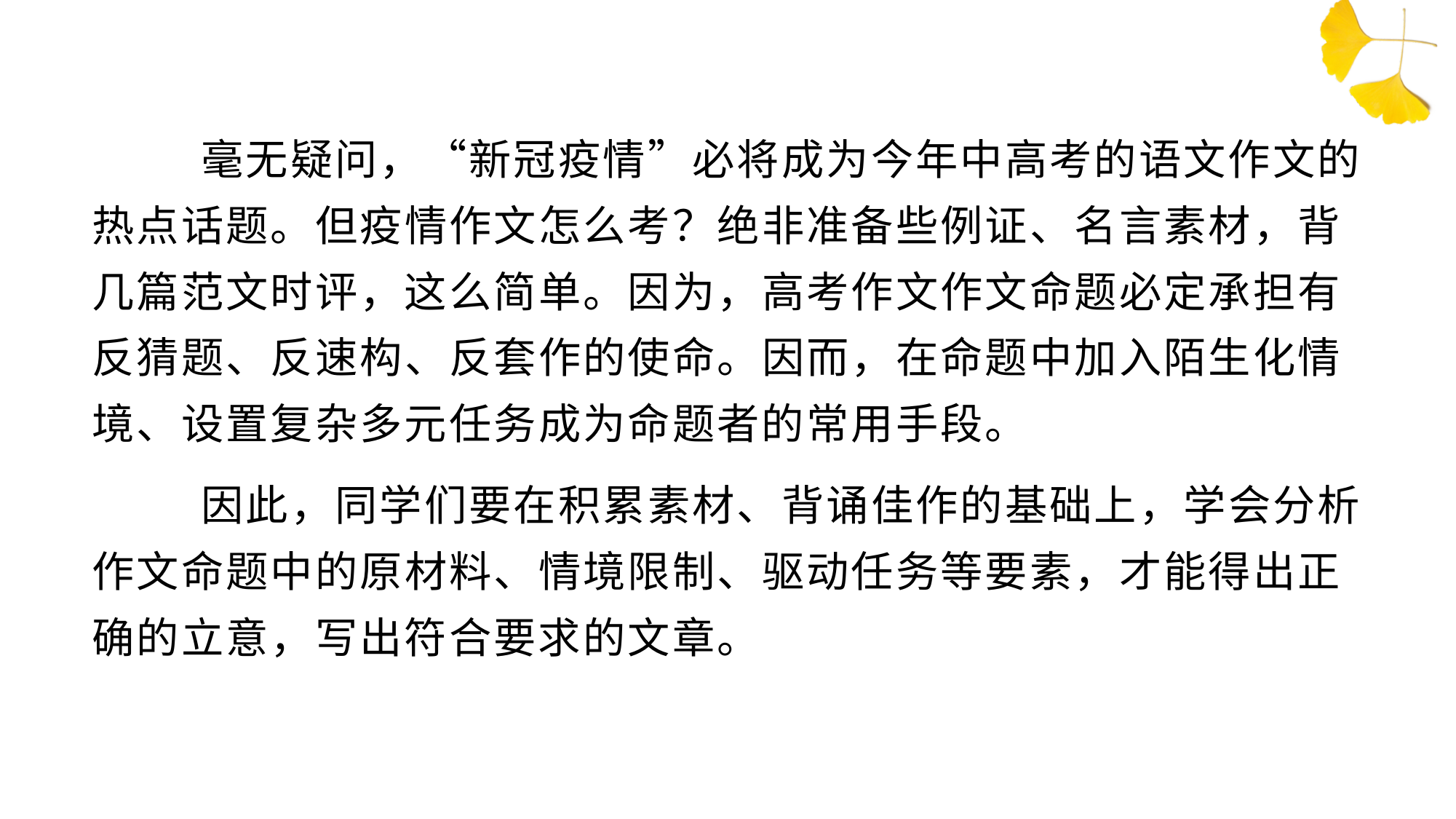

毫无疑问，“新冠疫情”必将成为今年中高考的语文作文的热点话题。但疫情作文怎么考？绝非准备些例证、名言素材，背几篇范文时评，这么简单。因为，高考作文作文命题必定承担有反猜题、反速构、反套作的使命。因而，在命题中加入陌生化情境、设置复杂多元任务成为命题者的常用手段。
	因此，同学们要在积累素材、背诵佳作的基础上，学会分析作文命题中的原材料、情境限制、驱动任务等要素，才能得出正确的立意，写出符合要求的文章。